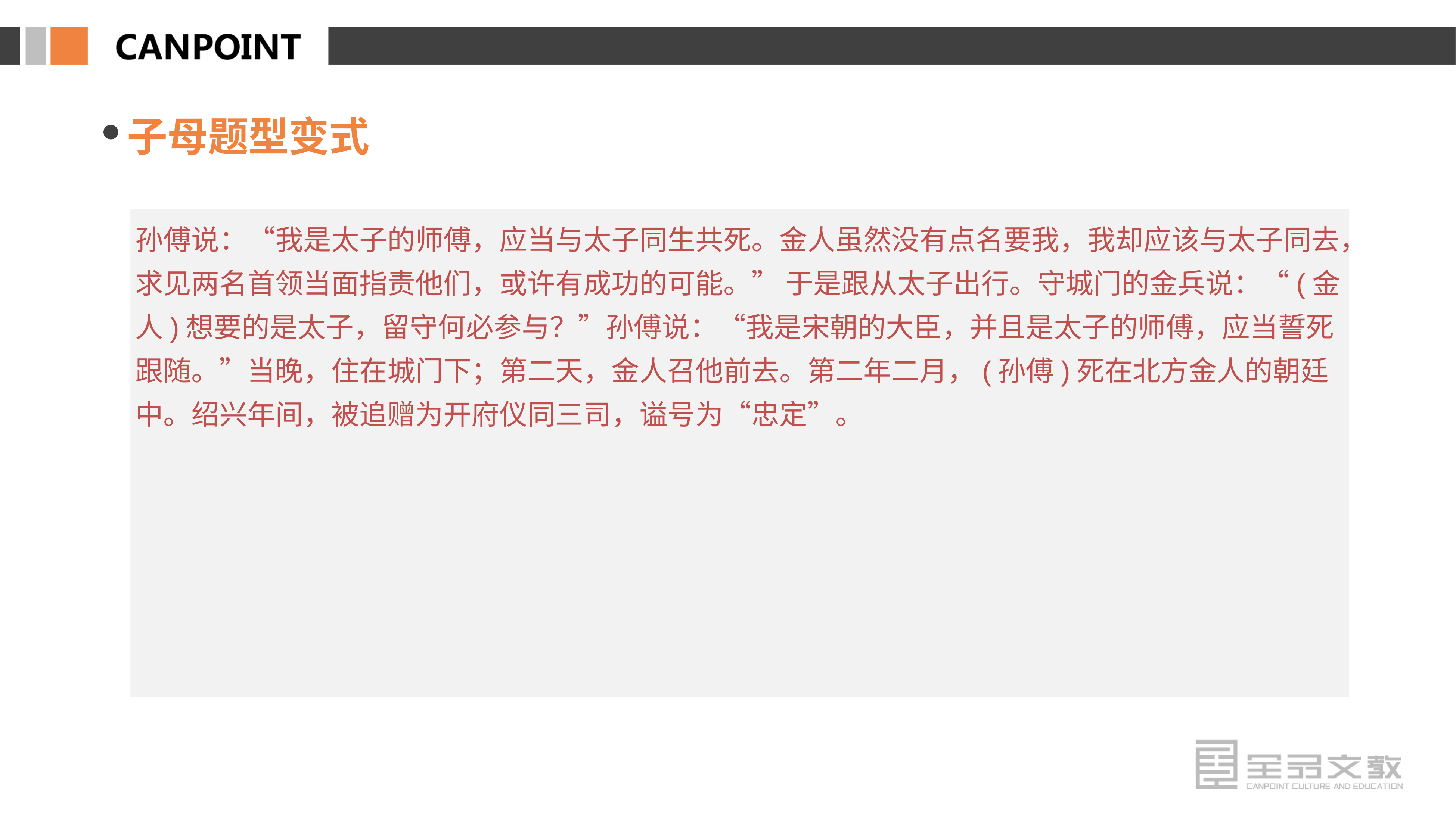

子母题型变式

孙傅说：“我是太子的师傅，应当与太子同生共死。金人虽然没有点名要我，我却应该与太子同去，求见两名首领当面指责他们，或许有成功的可能。” 于是跟从太子出行。守城门的金兵说：“(金人)想要的是太子，留守何必参与？”孙傅说：“我是宋朝的大臣，并且是太子的师傅，应当誓死跟随。”当晚，住在城门下；第二天，金人召他前去。第二年二月，(孙傅)死在北方金人的朝廷中。绍兴年间，被追赠为开府仪同三司，谥号为“忠定”。